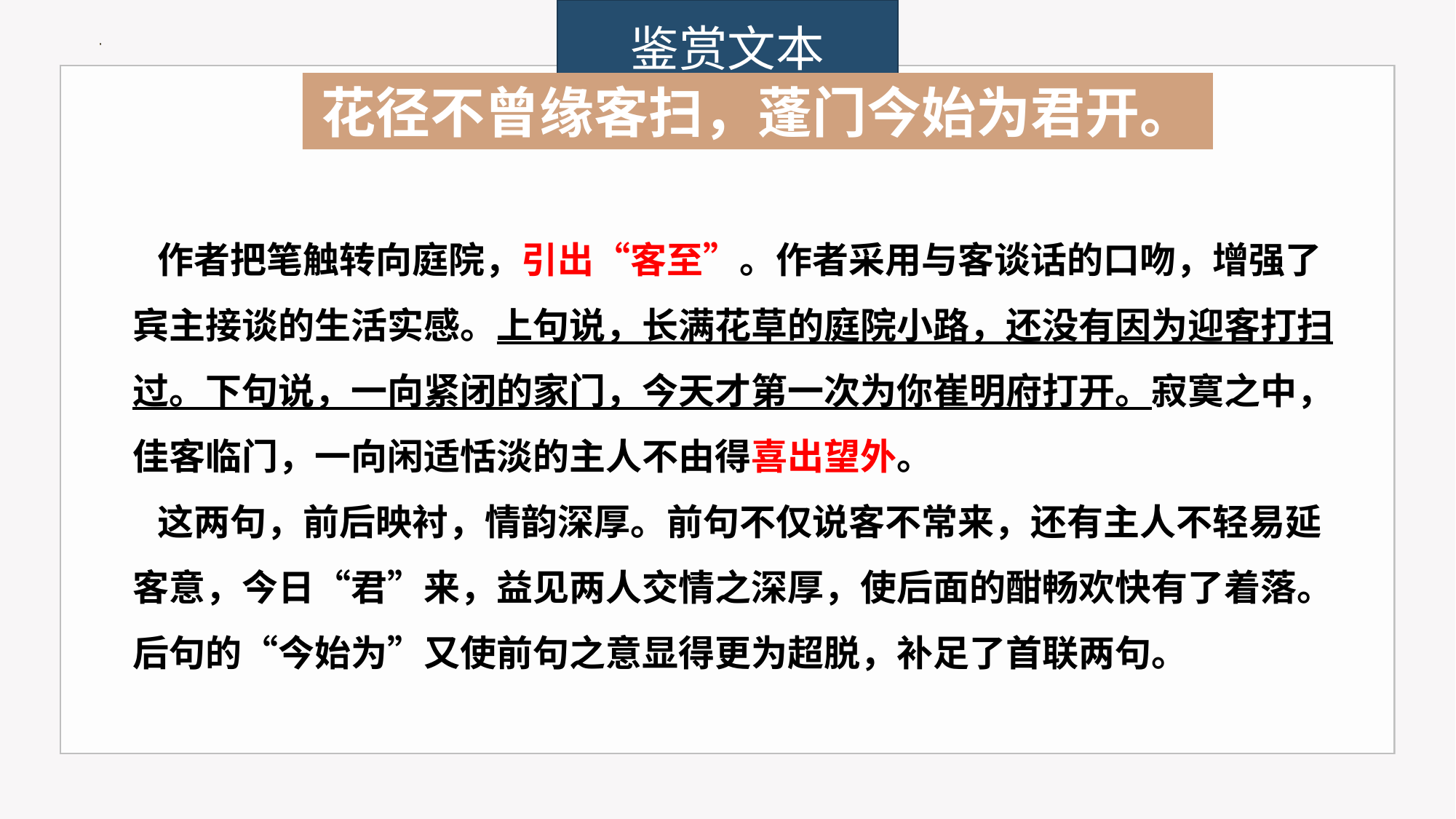

鉴赏文本
花径不曾缘客扫，蓬门今始为君开。
  作者把笔触转向庭院，引出“客至”。作者采用与客谈话的口吻，增强了宾主接谈的生活实感。上句说，长满花草的庭院小路，还没有因为迎客打扫过。下句说，一向紧闭的家门，今天才第一次为你崔明府打开。寂寞之中，佳客临门，一向闲适恬淡的主人不由得喜出望外。
  这两句，前后映衬，情韵深厚。前句不仅说客不常来，还有主人不轻易延客意，今日“君”来，益见两人交情之深厚，使后面的酣畅欢快有了着落。后句的“今始为”又使前句之意显得更为超脱，补足了首联两句。